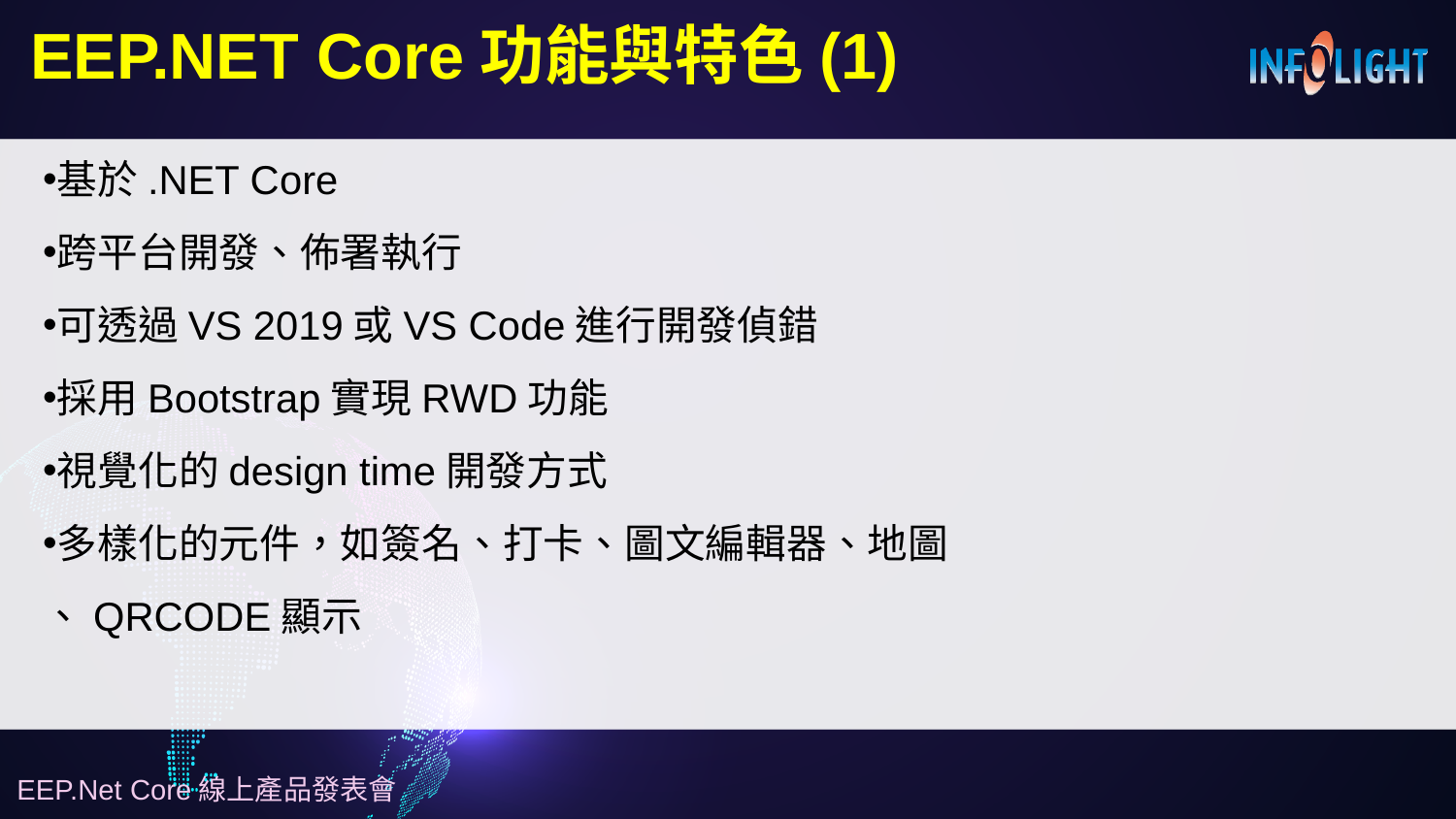

# EEP.NET Core功能與特色(1)
基於.NET Core
跨平台開發、佈署執行
可透過VS 2019或VS Code進行開發偵錯
採用Bootstrap實現RWD功能
視覺化的design time開發方式
多樣化的元件，如簽名、打卡、圖文編輯器、地圖
、QRCODE顯示